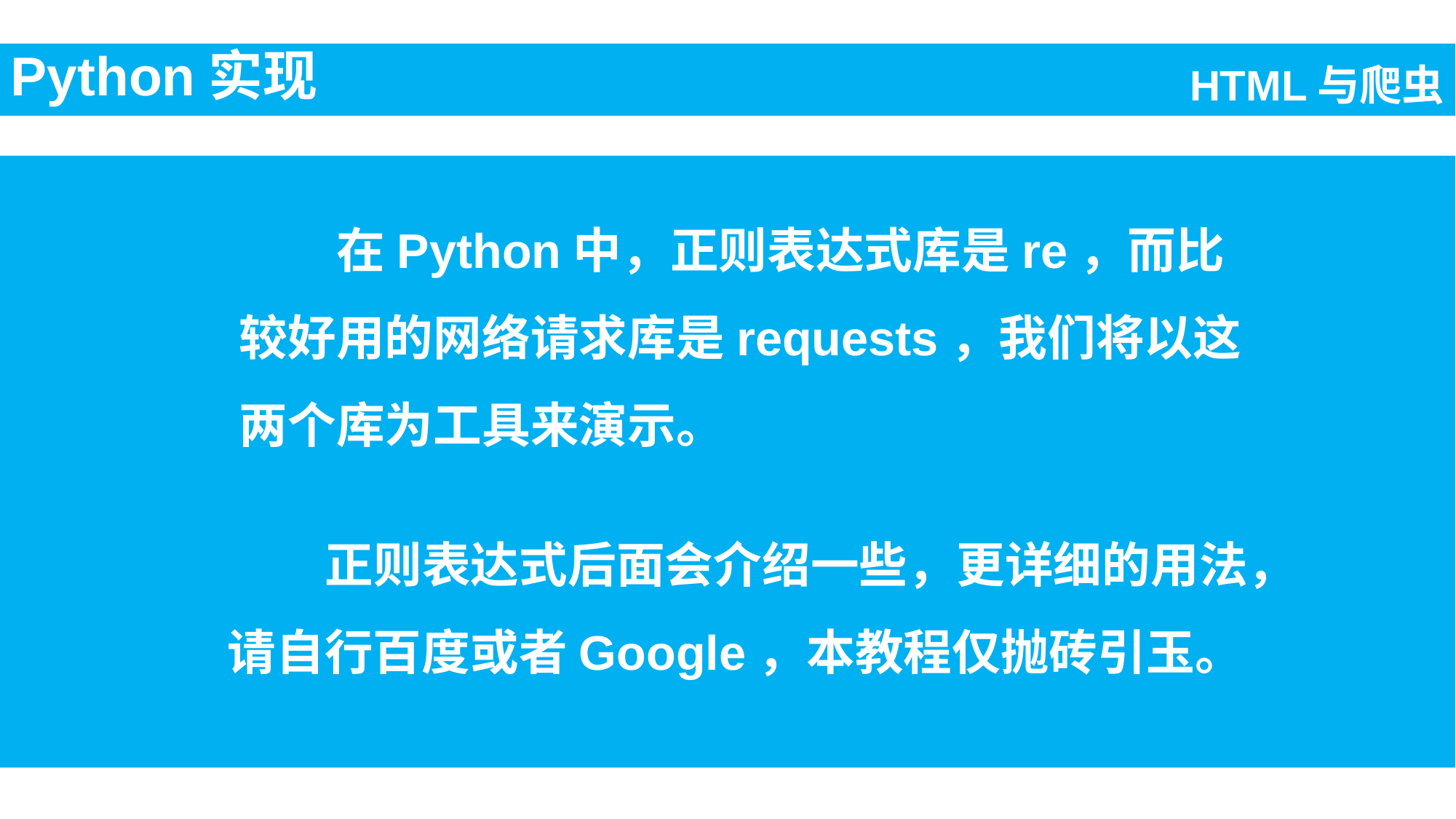

Python实现
HTML与爬虫
在Python中，正则表达式库是re，而比较好用的网络请求库是requests，我们将以这两个库为工具来演示。
正则表达式后面会介绍一些，更详细的用法，请自行百度或者Google，本教程仅抛砖引玉。